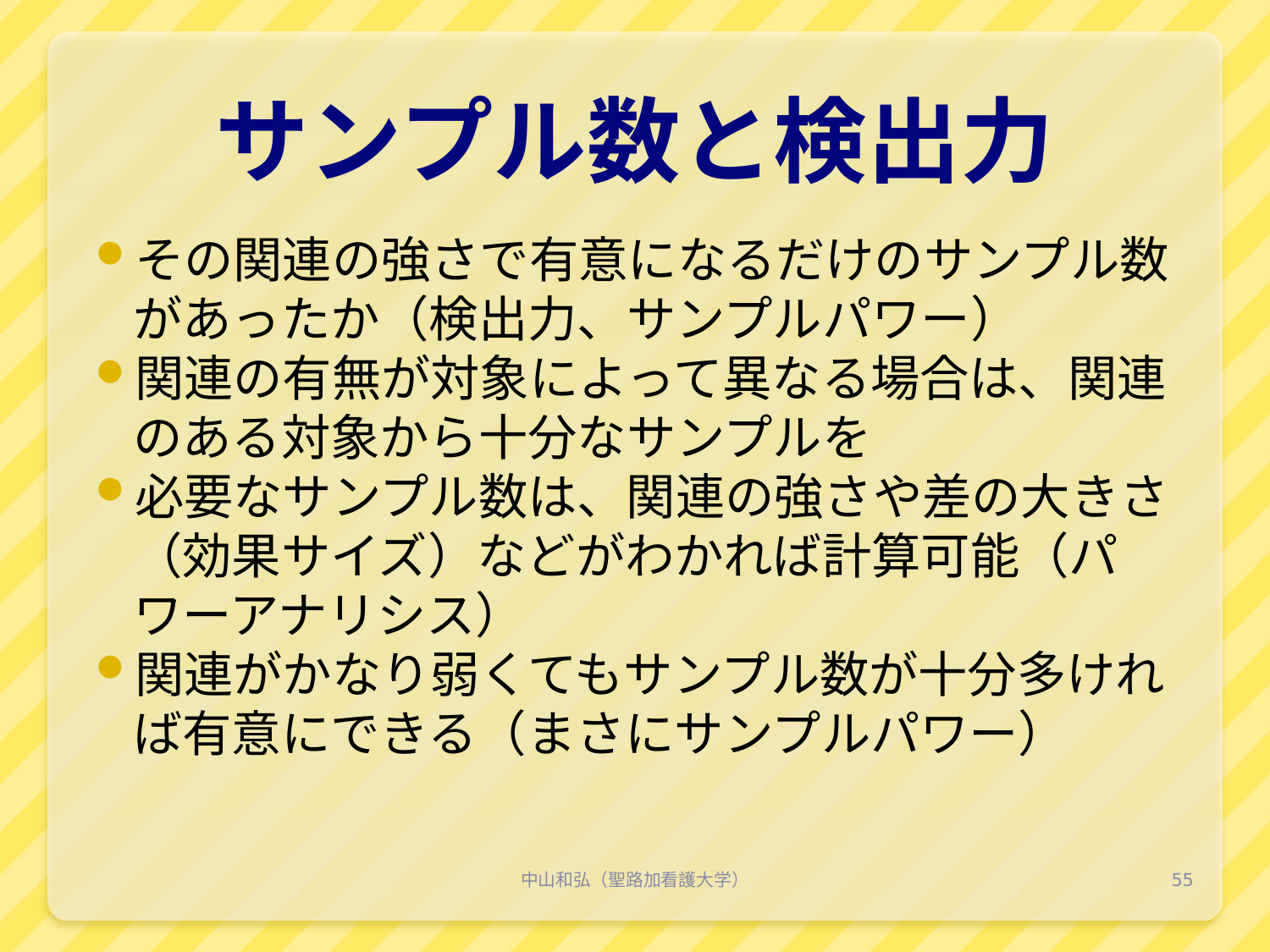

# サンプル数と検出力
その関連の強さで有意になるだけのサンプル数があったか（検出力、サンプルパワー）
関連の有無が対象によって異なる場合は、関連のある対象から十分なサンプルを
必要なサンプル数は、関連の強さや差の大きさ（効果サイズ）などがわかれば計算可能（パワーアナリシス）
関連がかなり弱くてもサンプル数が十分多ければ有意にできる（まさにサンプルパワー）
中山和弘（聖路加看護大学）
55